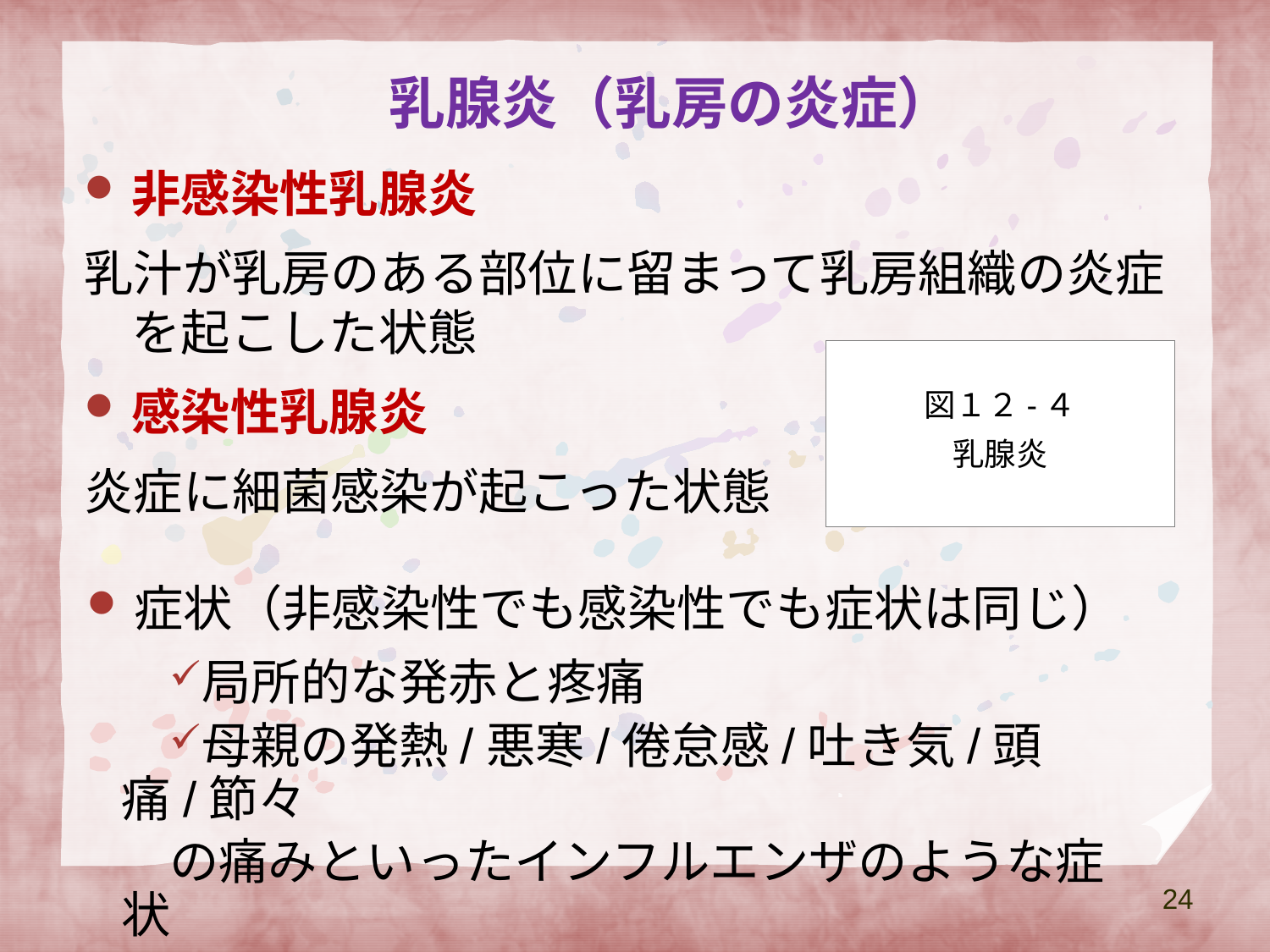

# 乳腺炎（乳房の炎症）
非感染性乳腺炎
乳汁が乳房のある部位に留まって乳房組織の炎症を起こした状態
感染性乳腺炎
炎症に細菌感染が起こった状態

図１２-４
乳腺炎

症状（非感染性でも感染性でも症状は同じ）
局所的な発赤と疼痛
母親の発熱/悪寒/倦怠感/吐き気/頭痛/節々
の痛みといったインフルエンザのような症状
24